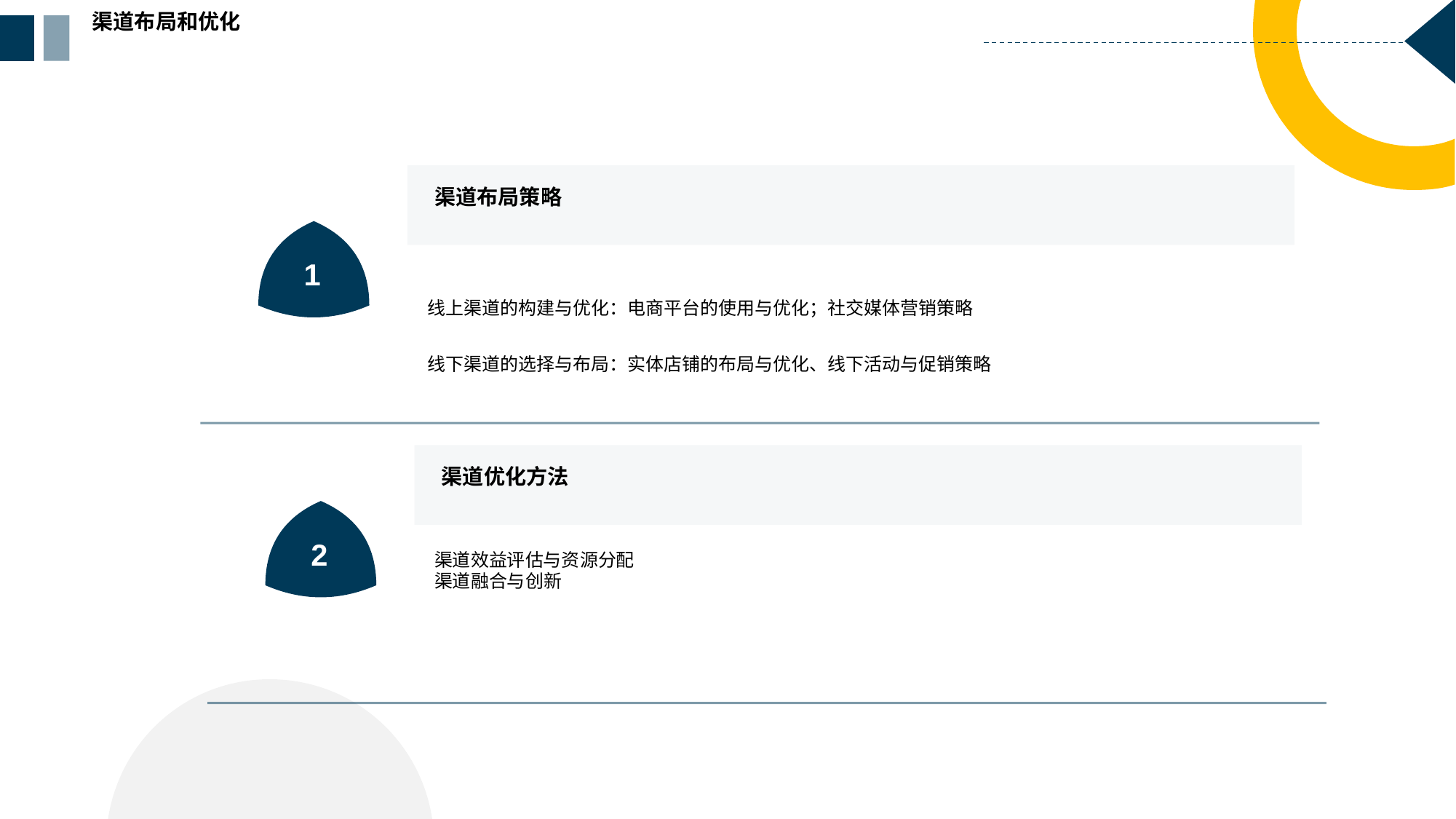

渠道布局和优化

渠道布局策略

1
线上渠道的构建与优化：电商平台的使用与优化；社交媒体营销策略

线下渠道的选择与布局：实体店铺的布局与优化、线下活动与促销策略

渠道优化方法

2
渠道效益评估与资源分配
渠道融合与创新